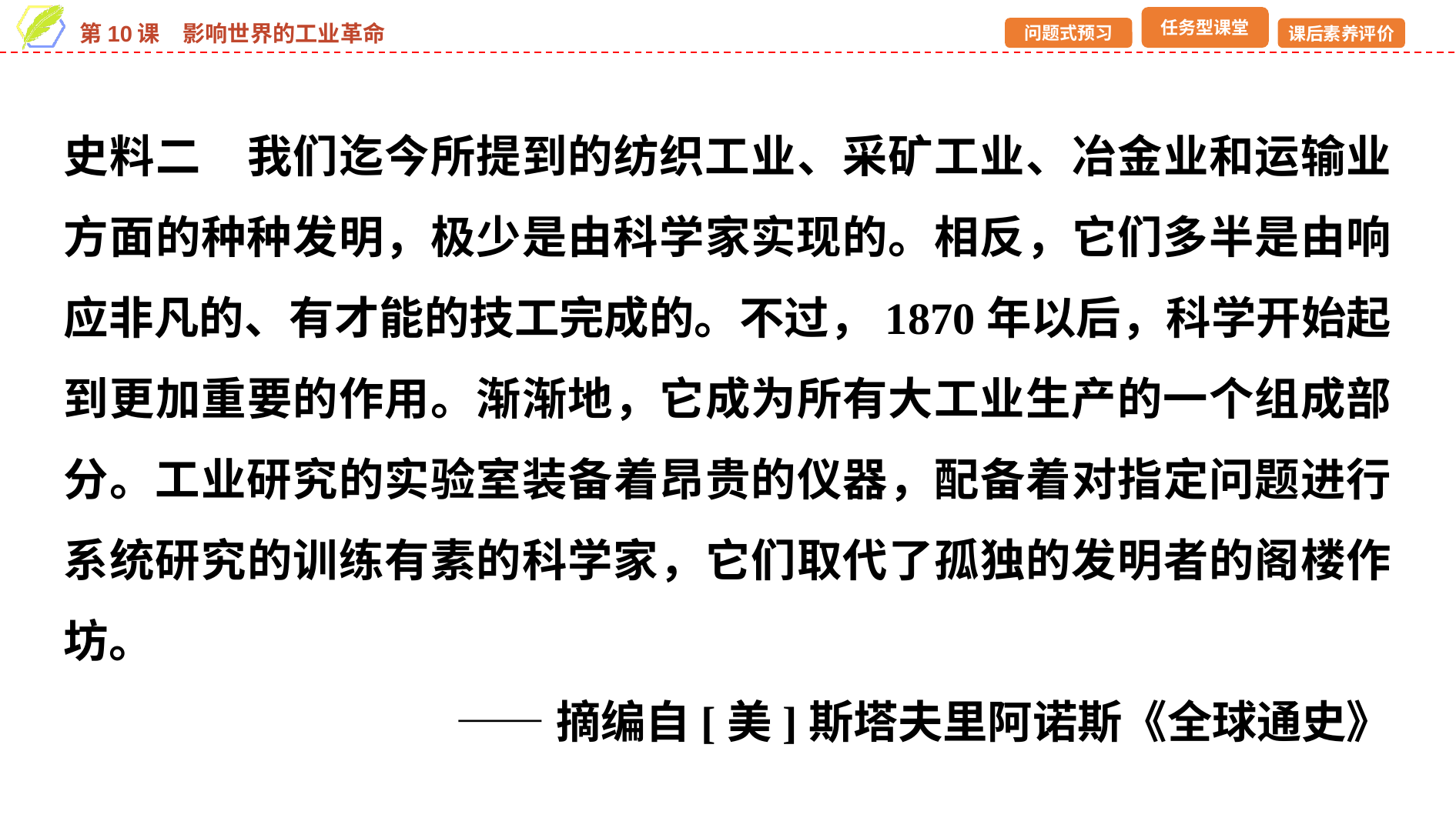

史料二　我们迄今所提到的纺织工业、采矿工业、冶金业和运输业方面的种种发明，极少是由科学家实现的。相反，它们多半是由响应非凡的、有才能的技工完成的。不过，1870年以后，科学开始起到更加重要的作用。渐渐地，它成为所有大工业生产的一个组成部分。工业研究的实验室装备着昂贵的仪器，配备着对指定问题进行系统研究的训练有素的科学家，它们取代了孤独的发明者的阁楼作坊。
——摘编自[美]斯塔夫里阿诺斯《全球通史》